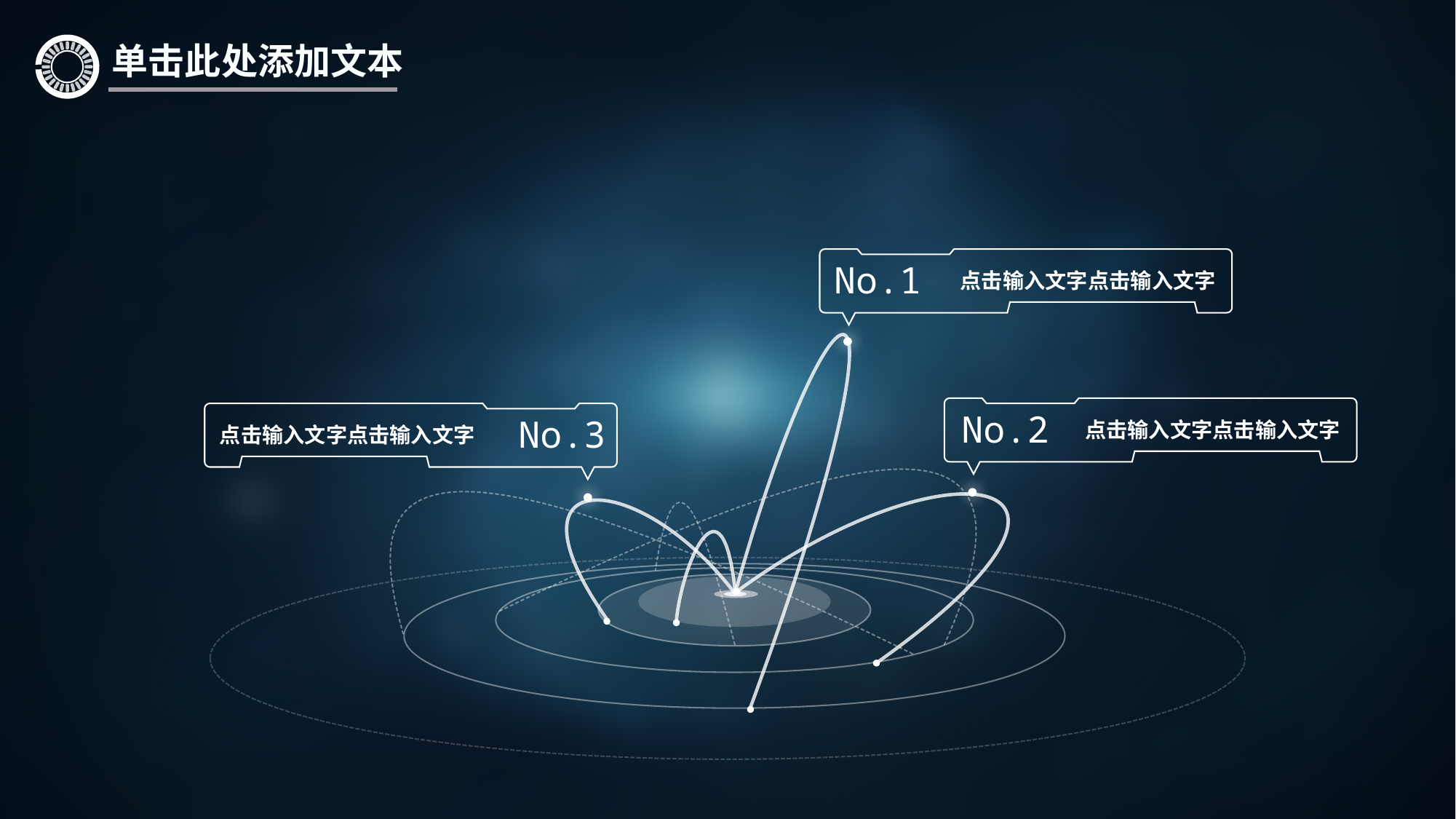

单击此处添加文本

No.1
点击输入文字点击输入文字

No.2
点击输入文字点击输入文字

No.3
点击输入文字点击输入文字